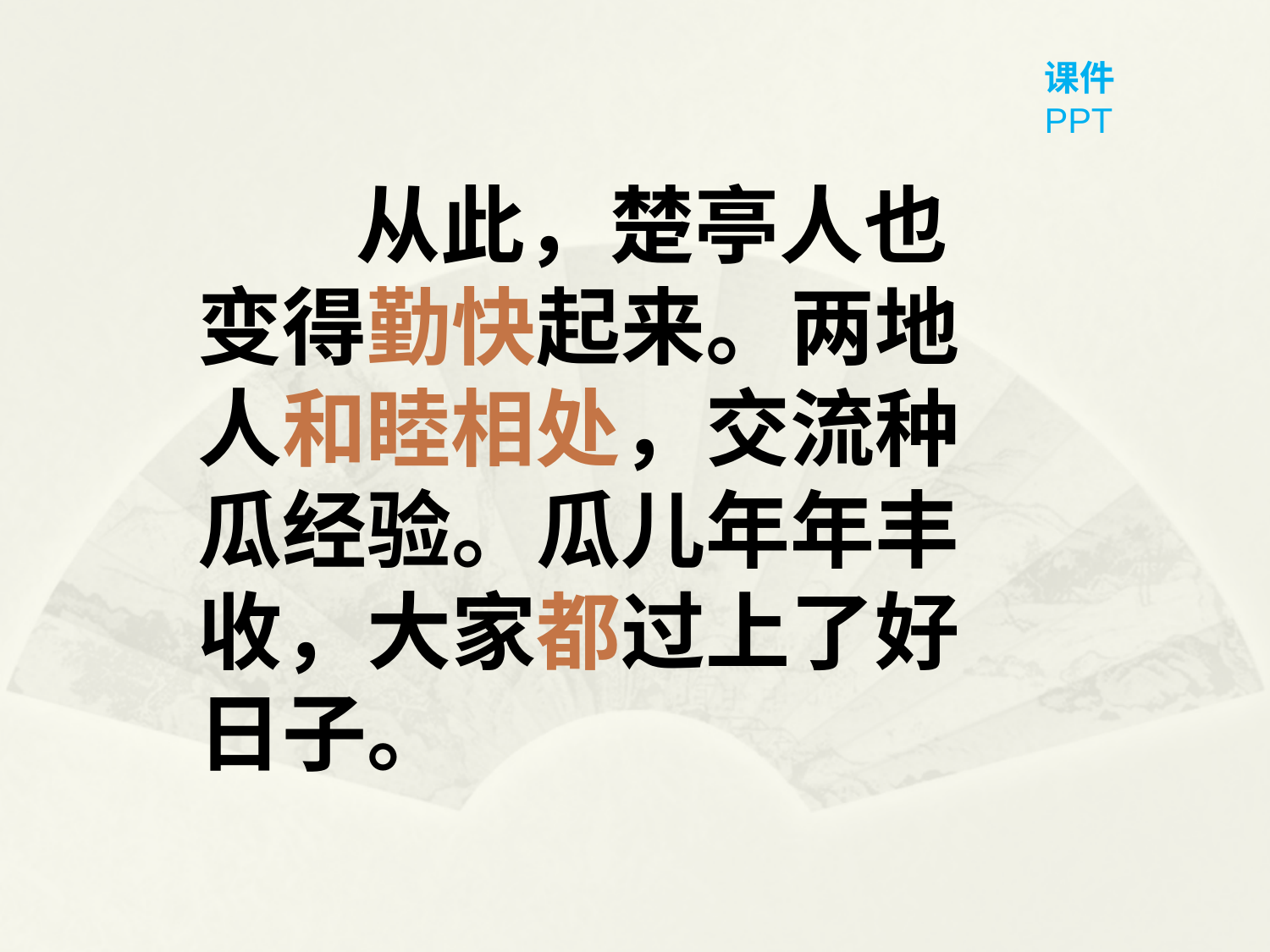

课件PPT
　　　　　从此，楚亭人也变得勤快起来。两地人和睦相处，交流种瓜经验。瓜儿年年丰收，大家都过上了好日子。